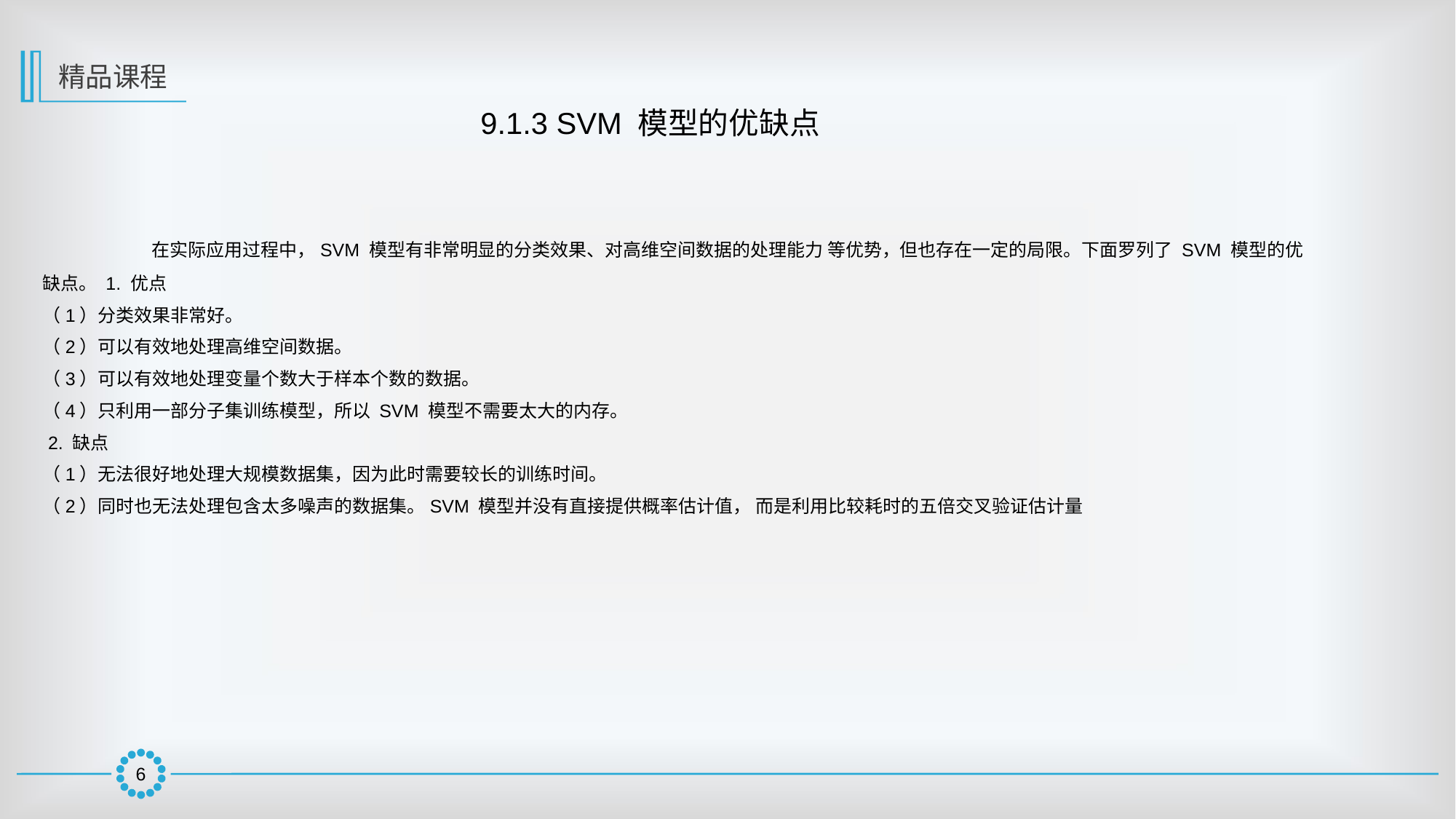

精品课程
9.1.3 SVM 模型的优缺点
	在实际应用过程中，SVM 模型有非常明显的分类效果、对高维空间数据的处理能力 等优势，但也存在一定的局限。下面罗列了 SVM 模型的优缺点。 1. 优点
（1）分类效果非常好。
（2）可以有效地处理高维空间数据。
（3）可以有效地处理变量个数大于样本个数的数据。
（4）只利用一部分子集训练模型，所以 SVM 模型不需要太大的内存。
 2. 缺点
（1）无法很好地处理大规模数据集，因为此时需要较长的训练时间。
（2）同时也无法处理包含太多噪声的数据集。SVM 模型并没有直接提供概率估计值， 而是利用比较耗时的五倍交叉验证估计量

6